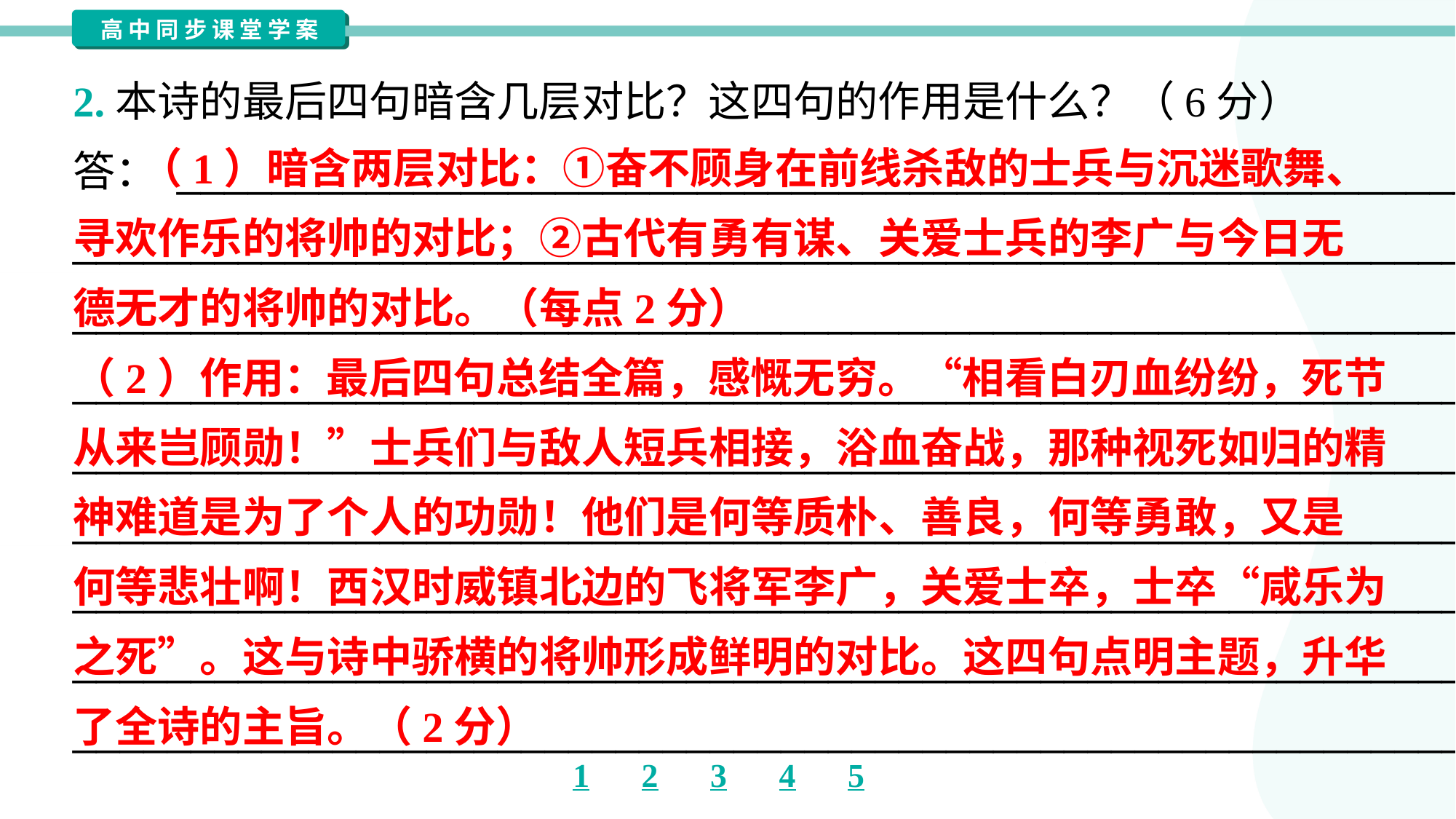

2.本诗的最后四句暗含几层对比？这四句的作用是什么？（6分）
答： ________________________________________________________
_____________________________________________________________
_____________________________________________________________
_____________________________________________________________
_____________________________________________________________
_____________________________________________________________
_____________________________________________________________
_____________________________________________________________
_____________________________________________________________
      （1）暗含两层对比：①奋不顾身在前线杀敌的士兵与沉迷歌舞、
寻欢作乐的将帅的对比；②古代有勇有谋、关爱士兵的李广与今日无
德无才的将帅的对比。（每点2分）
（2）作用：最后四句总结全篇，感慨无穷。“相看白刃血纷纷，死节
从来岂顾勋！”士兵们与敌人短兵相接，浴血奋战，那种视死如归的精
神难道是为了个人的功勋！他们是何等质朴、善良，何等勇敢，又是
何等悲壮啊！西汉时威镇北边的飞将军李广，关爱士卒，士卒“咸乐为
之死”。这与诗中骄横的将帅形成鲜明的对比。这四句点明主题，升华
了全诗的主旨。（2分）